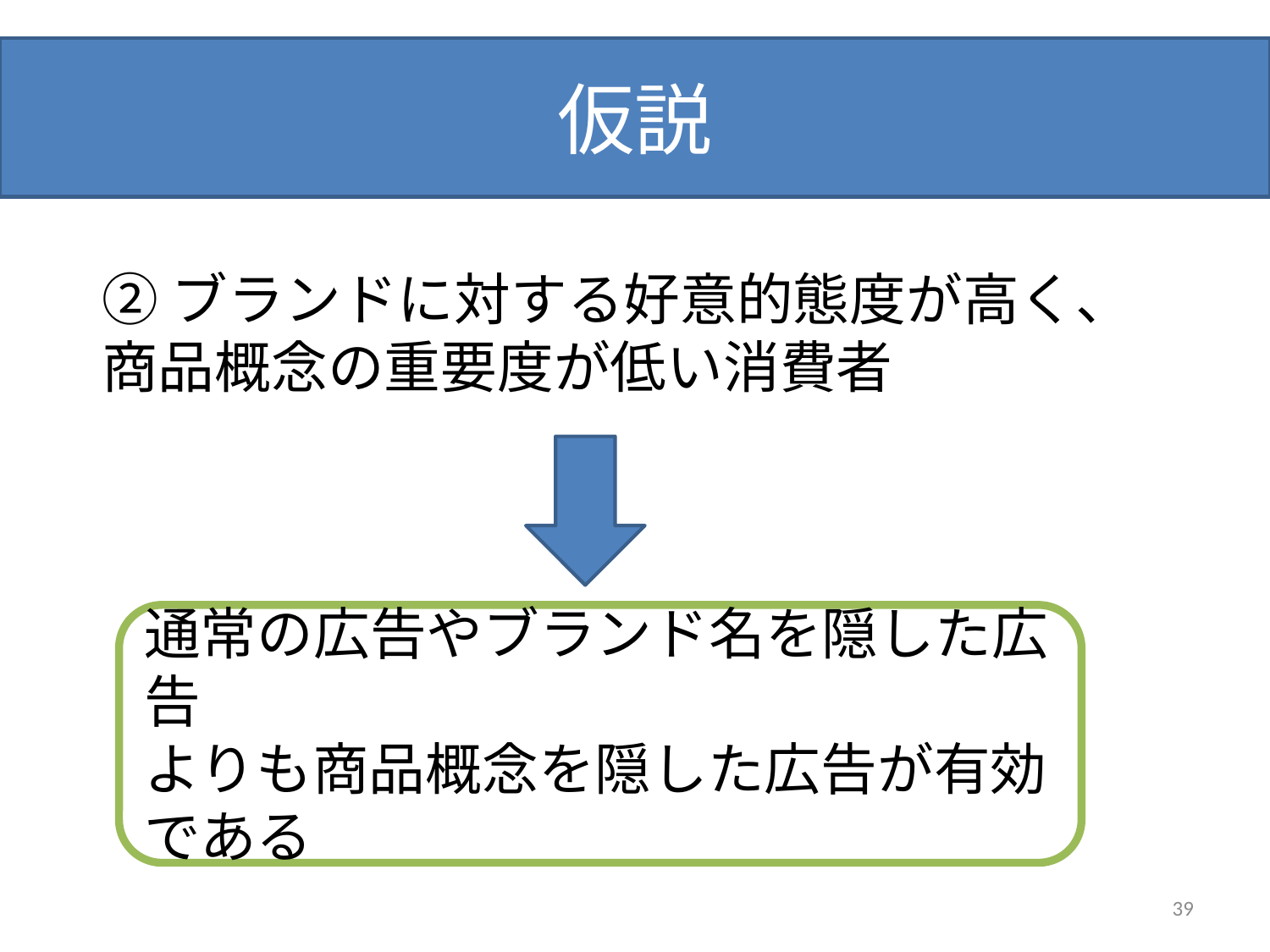

# 仮説
②ブランドに対する好意的態度が高く、
商品概念の重要度が低い消費者

通常の広告やブランド名を隠した広告
よりも商品概念を隠した広告が有効である
39